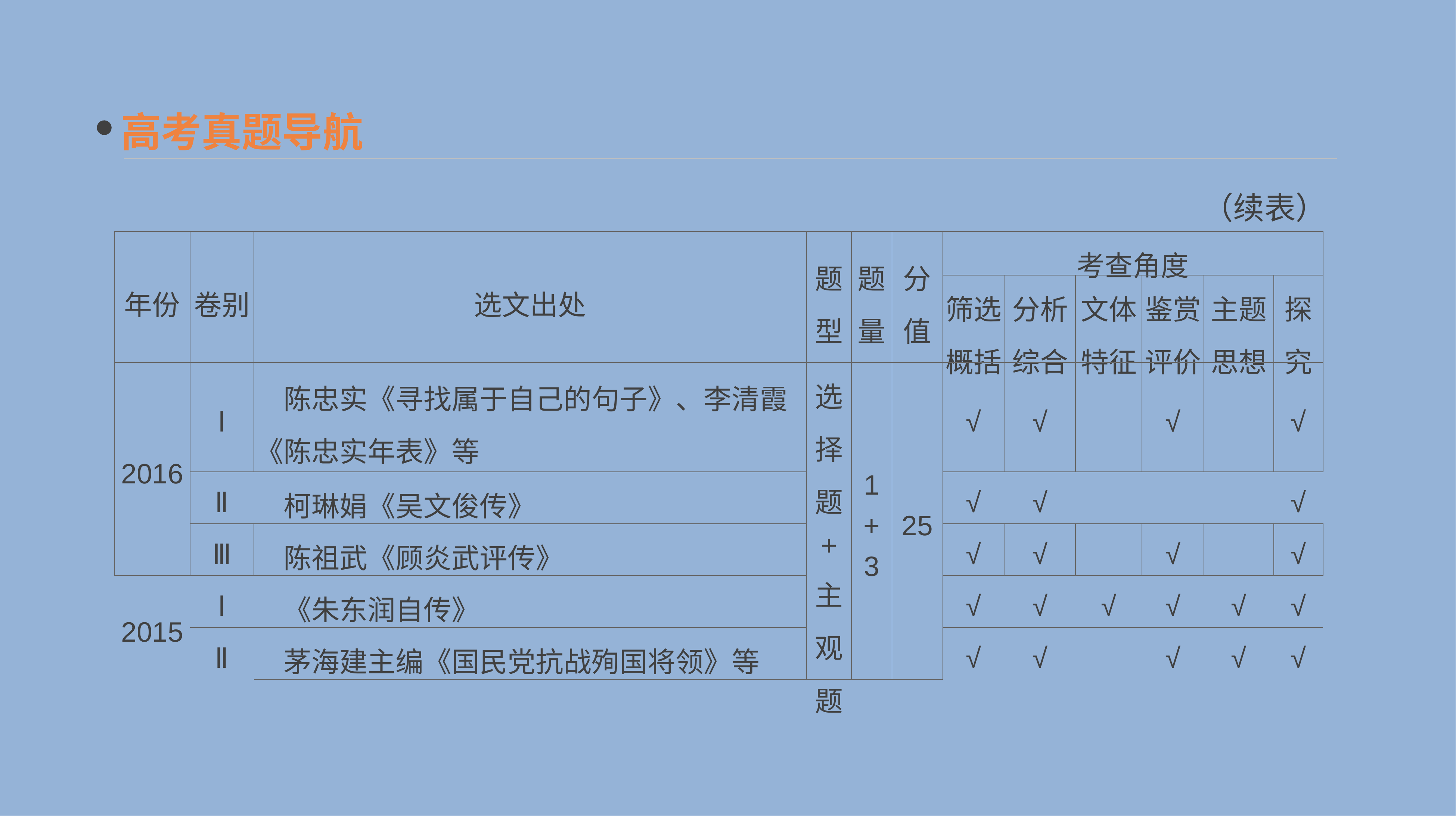

高考真题导航

（续表）
| 年份 | 卷别 | 选文出处 | 题型 | 题量 | 分值 | 考查角度 |  |  |  |  |  |
| --- | --- | --- | --- | --- | --- | --- | --- | --- | --- | --- | --- |
|  |  |  |  |  |  | 筛选 概括 | 分析 综合 | 文体 特征 | 鉴赏 评价 | 主题 思想 | 探究 |
| 2016 | Ⅰ | 陈忠实《寻找属于自己的句子》、李清霞《陈忠实年表》等 | 选择题 + 主观题 | 1 + 3 | 25 | √ | √ |  | √ |  | √ |
|  | Ⅱ | 柯琳娟《吴文俊传》 |  |  |  | √ | √ |  |  |  | √ |
|  | Ⅲ | 陈祖武《顾炎武评传》 |  |  |  | √ | √ |  | √ |  | √ |
| 2015 | Ⅰ | 《朱东润自传》 |  |  |  | √ | √ | √ | √ | √ | √ |
|  | Ⅱ | 茅海建主编《国民党抗战殉国将领》等 |  |  |  | √ | √ |  | √ | √ | √ |